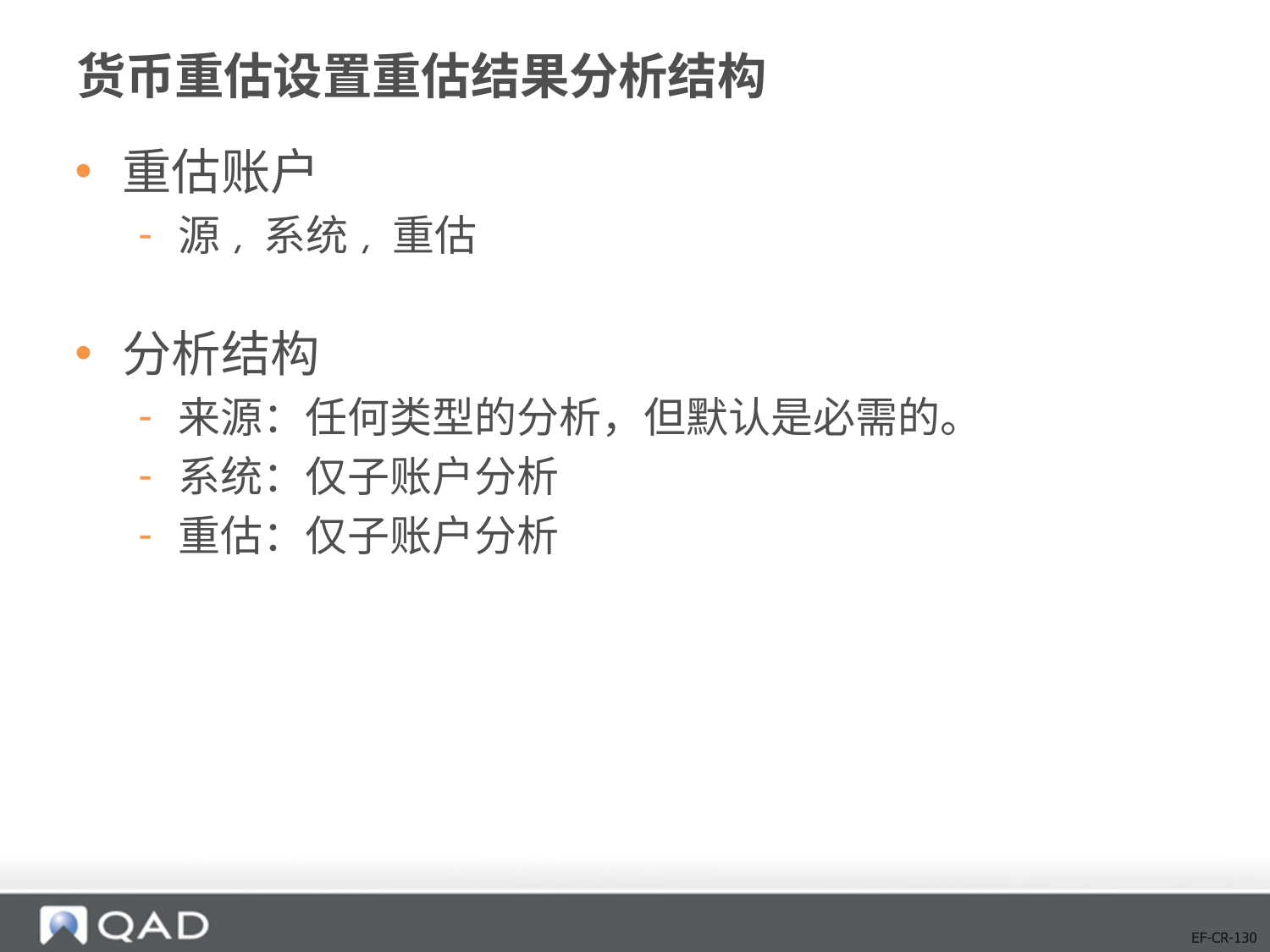

# 货币重估设置重估结果分析结构
重估账户
源, 系统, 重估
分析结构
来源：任何类型的分析，但默认是必需的。
系统：仅子账户分析
重估：仅子账户分析
EF-CR-130